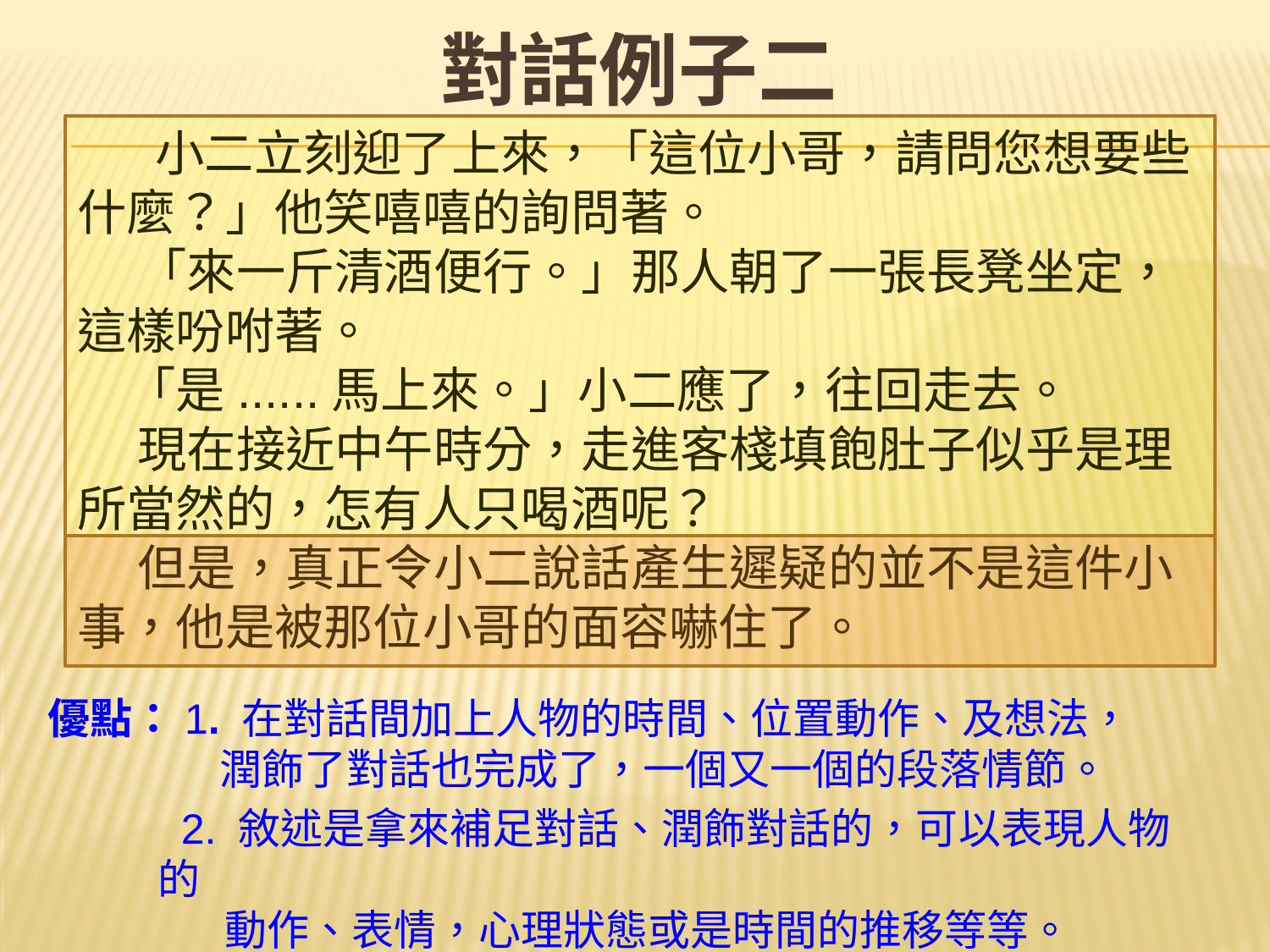

對話例子二
      小二立刻迎了上來，「這位小哥，請問您想要些什麼？」他笑嘻嘻的詢問著。
　 「來一斤清酒便行。」那人朝了一張長凳坐定，這樣吩咐著。
　「是......馬上來。」小二應了，往回走去。
　 現在接近中午時分，走進客棧填飽肚子似乎是理所當然的，怎有人只喝酒呢？
　 但是，真正令小二說話產生遲疑的並不是這件小事，他是被那位小哥的面容嚇住了。

優點：1. 在對話間加上人物的時間、位置動作、及想法，
                 潤飾了對話也完成了，一個又一個的段落情節。

  2. 敘述是拿來補足對話、潤飾對話的，可以表現人物的
      動作、表情，心理狀態或是時間的推移等等。